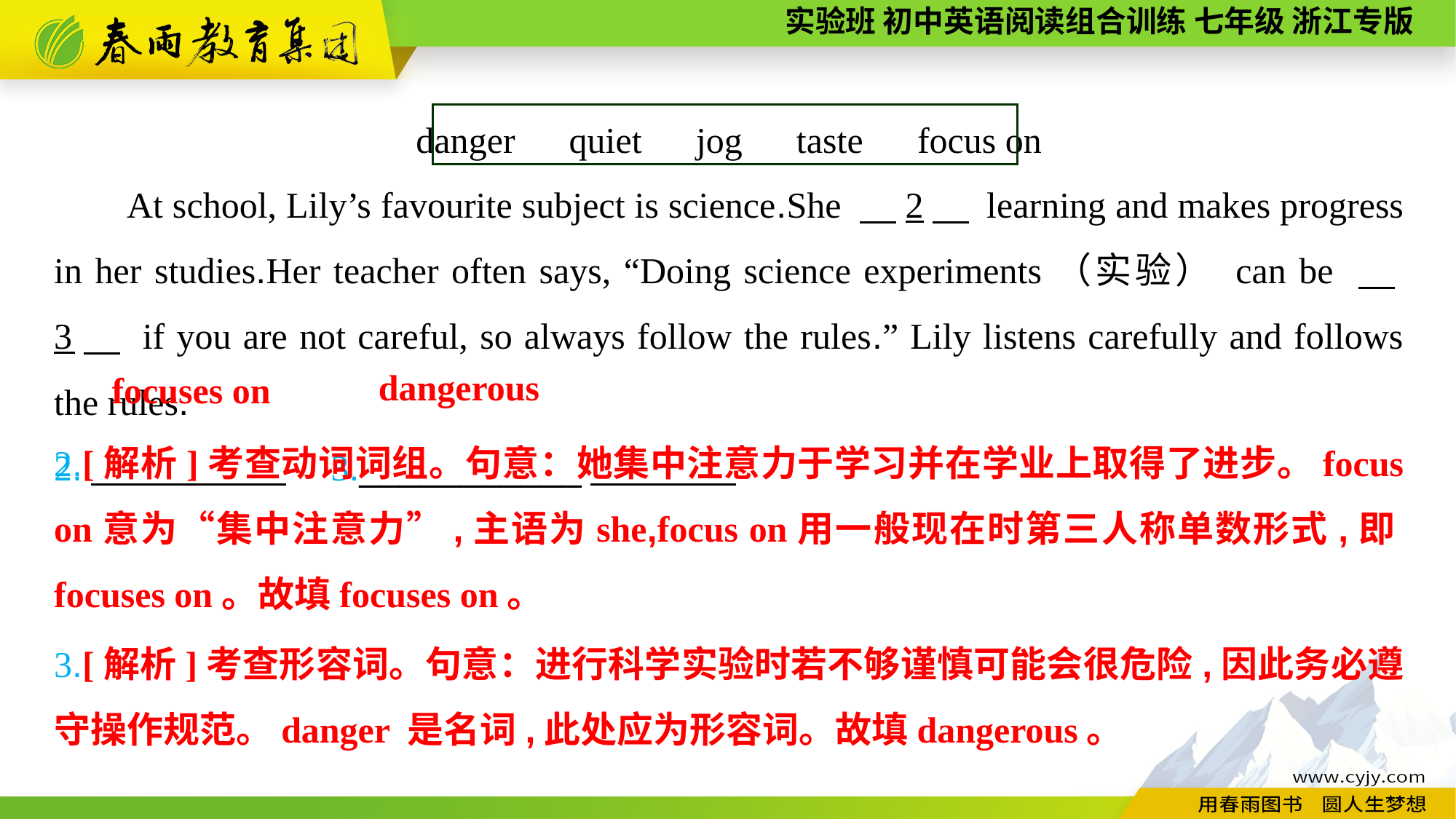

danger　quiet　jog　taste　focus on
At school, Lily’s favourite subject is science.She 　2　 learning and makes progress in her studies.Her teacher often says, “Doing science experiments（实验） can be 　3　 if you are not careful, so always follow the rules.” Lily listens carefully and follows the rules.
2.　　      　　　3.___________

dangerous
focuses on
2.[解析]考查动词词组。句意：她集中注意力于学习并在学业上取得了进步。focus on意为“集中注意力”,主语为she,focus on用一般现在时第三人称单数形式,即focuses on。故填focuses on。
3.[解析]考查形容词。句意：进行科学实验时若不够谨慎可能会很危险,因此务必遵守操作规范。danger 是名词,此处应为形容词。故填dangerous。